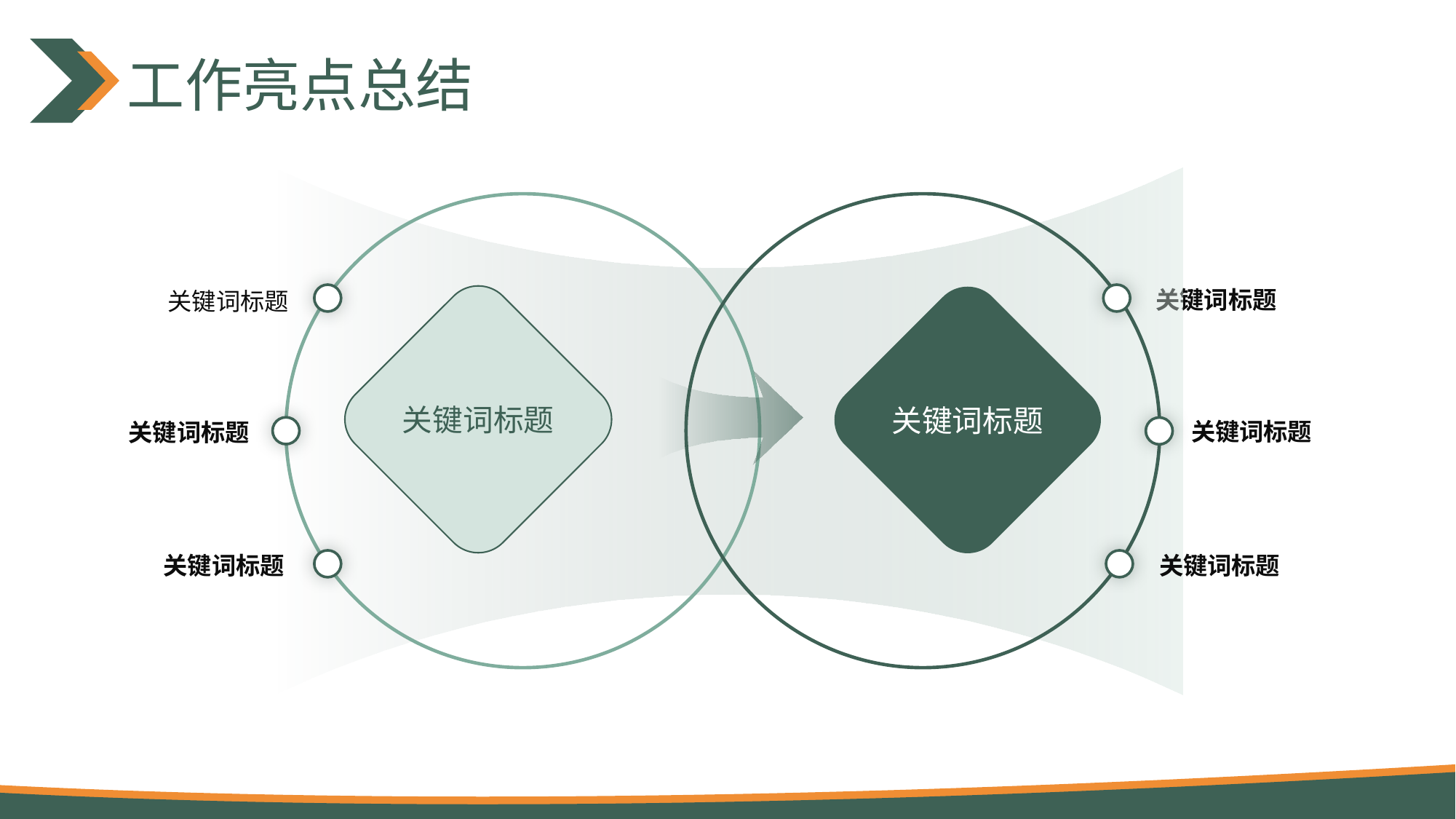

工作亮点总结

关键词标题
关键词标题

关键词标题

关键词标题

关键词标题
关键词标题

关键词标题
关键词标题